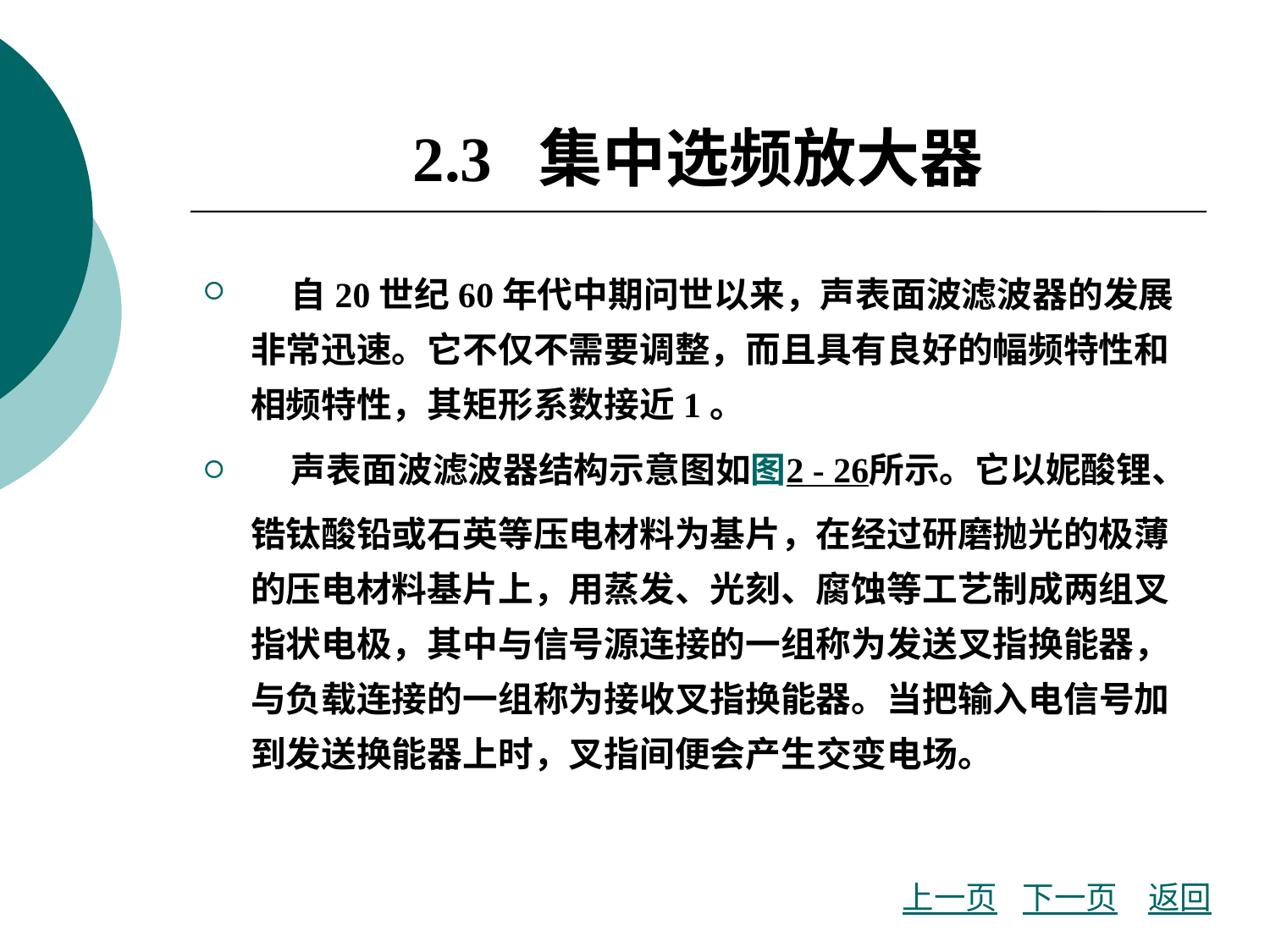

# 2.3  集中选频放大器
    自20世纪60年代中期问世以来，声表面波滤波器的发展非常迅速。它不仅不需要调整，而且具有良好的幅频特性和相频特性，其矩形系数接近1。
    声表面波滤波器结构示意图如图2 - 26所示。它以妮酸锂、锆钛酸铅或石英等压电材料为基片，在经过研磨抛光的极薄的压电材料基片上，用蒸发、光刻、腐蚀等工艺制成两组叉指状电极，其中与信号源连接的一组称为发送叉指换能器，与负载连接的一组称为接收叉指换能器。当把输入电信号加到发送换能器上时，叉指间便会产生交变电场。
上一页
下一页
返回